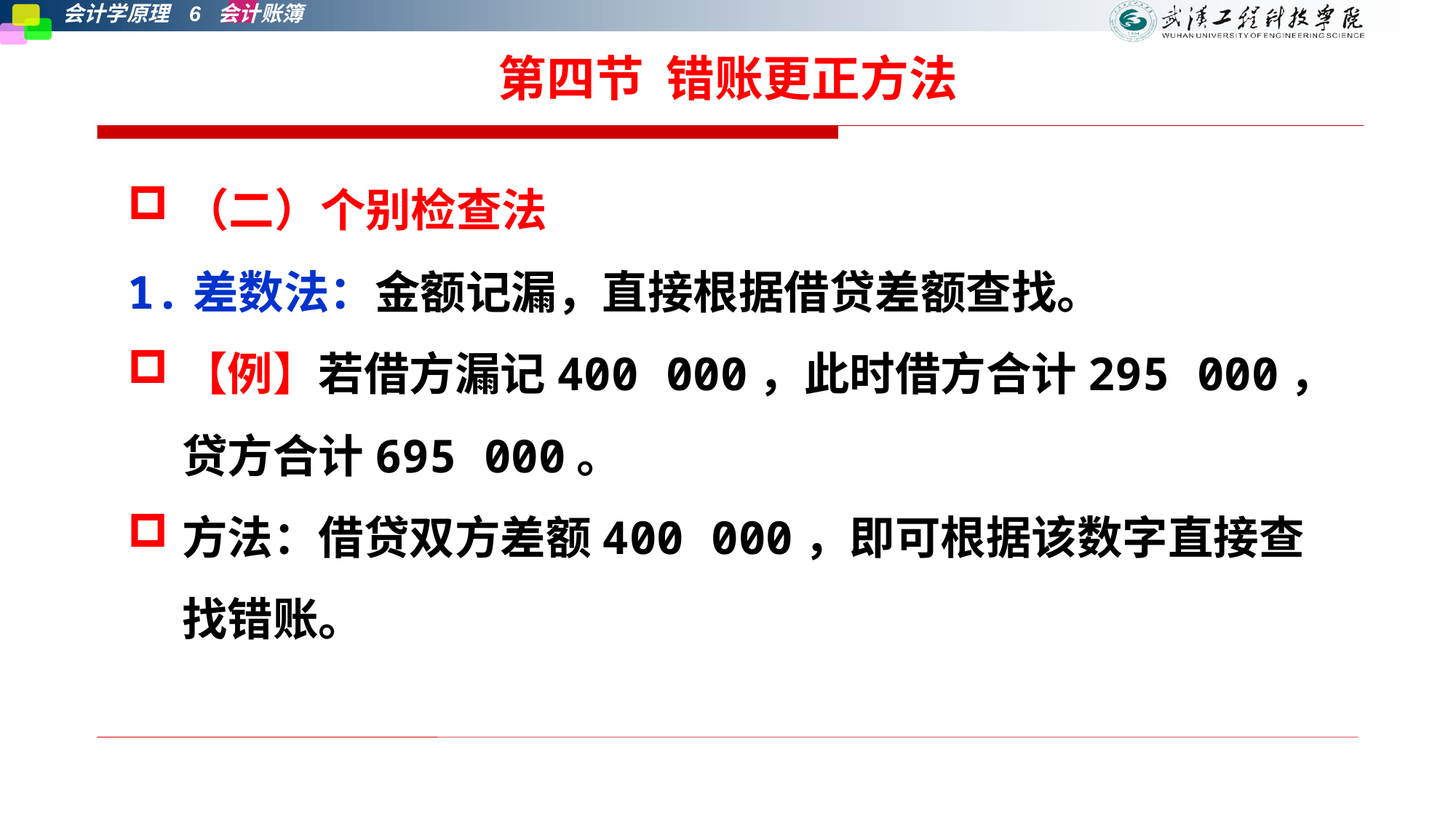

# 第四节  错账更正方法
（二）个别检查法
1.差数法：金额记漏，直接根据借贷差额查找。
【例】若借方漏记400 000，此时借方合计295 000，贷方合计695 000。
方法：借贷双方差额400 000，即可根据该数字直接查找错账。